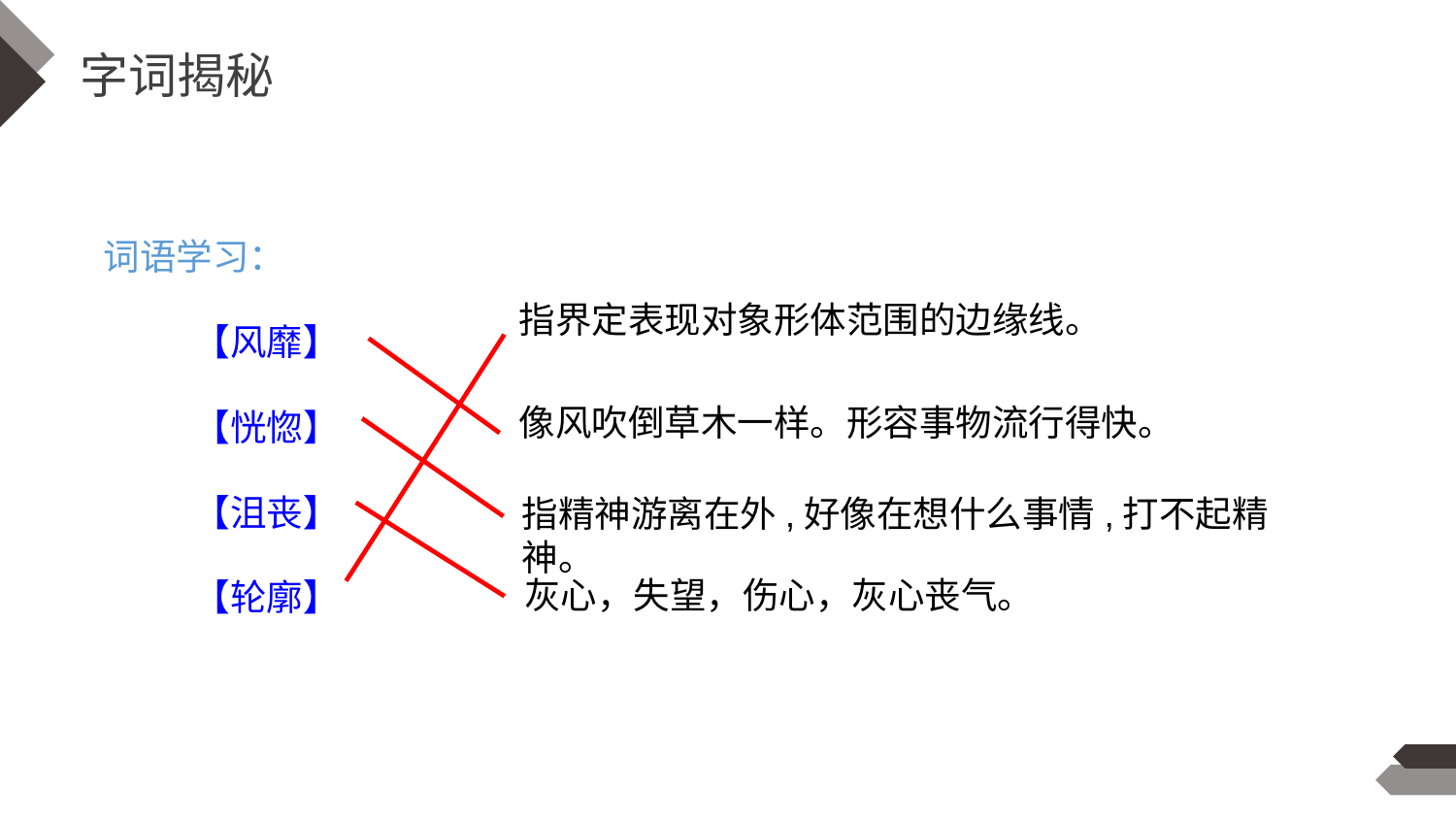

字词揭秘
词语学习：
【风靡】
【恍惚】
【沮丧】
【轮廓】
指界定表现对象形体范围的边缘线。
像风吹倒草木一样。形容事物流行得快。
指精神游离在外,好像在想什么事情,打不起精神。
灰心，失望，伤心，灰心丧气。